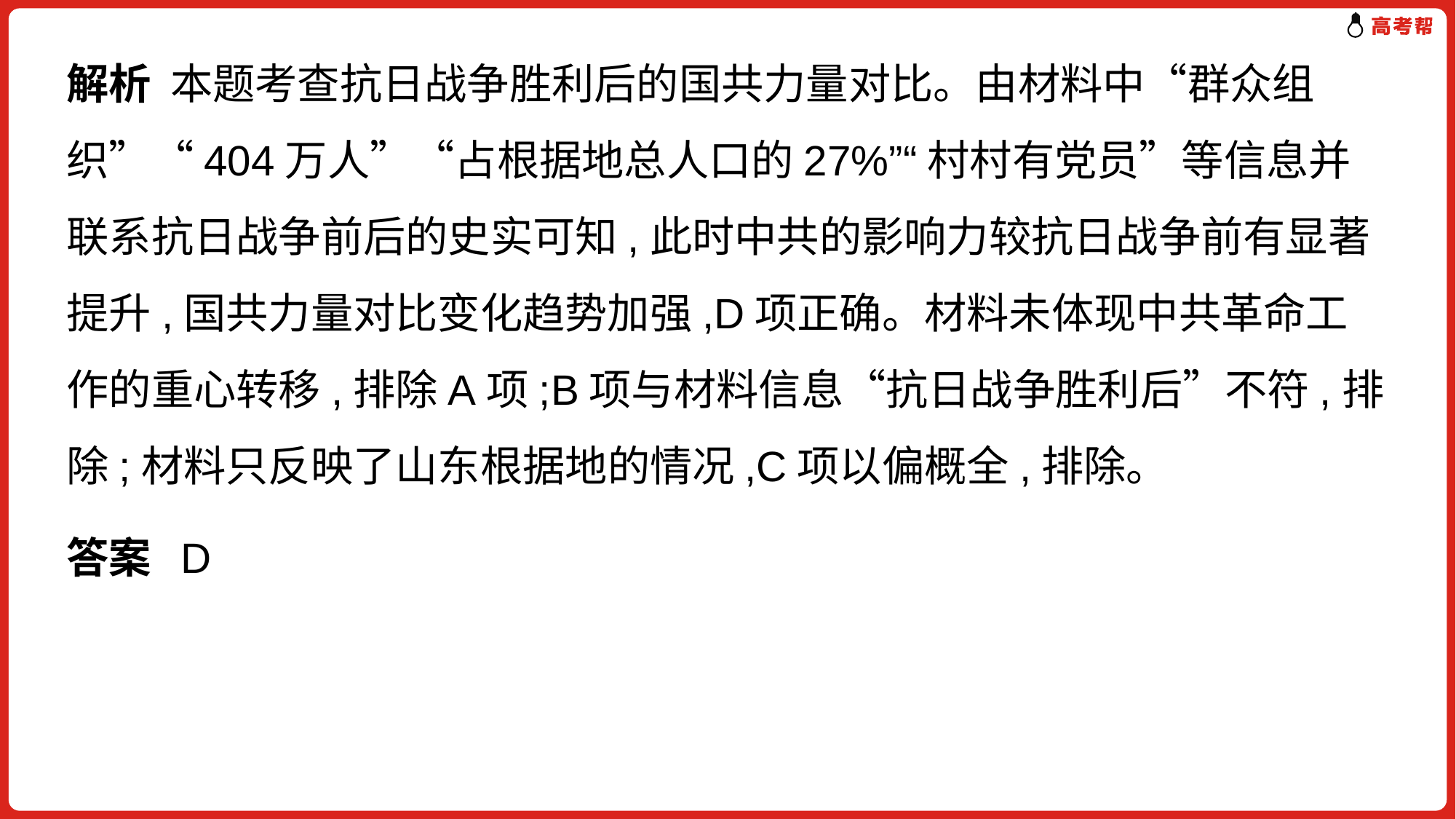

解析  本题考查抗日战争胜利后的国共力量对比。由材料中“群众组织”“404万人”“占根据地总人口的27%”“村村有党员”等信息并联系抗日战争前后的史实可知,此时中共的影响力较抗日战争前有显著提升,国共力量对比变化趋势加强,D项正确。材料未体现中共革命工作的重心转移,排除A项;B项与材料信息“抗日战争胜利后”不符,排除;材料只反映了山东根据地的情况,C项以偏概全,排除。
答案  D